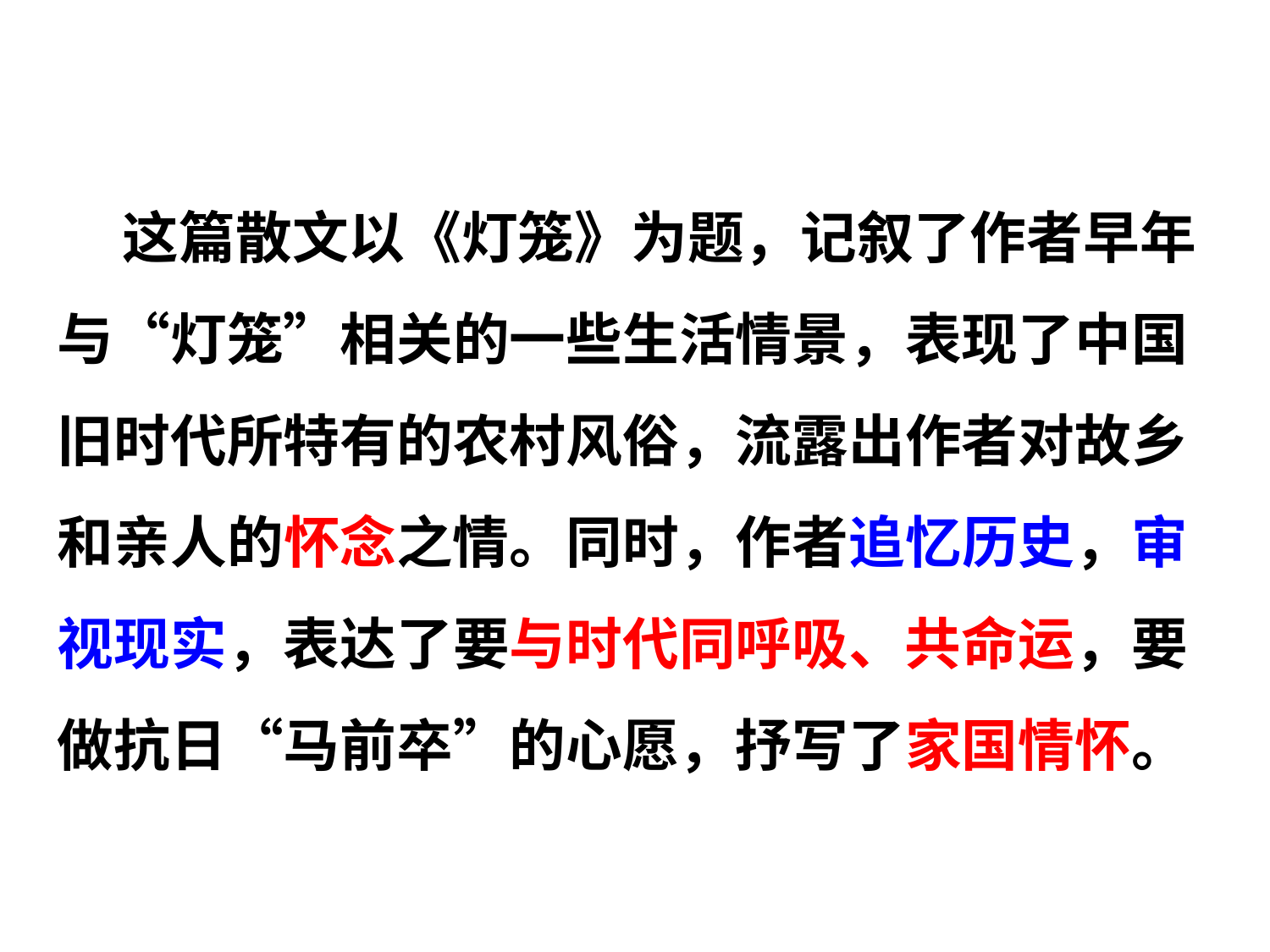

这篇散文以《灯笼》为题，记叙了作者早年与“灯笼”相关的一些生活情景，表现了中国旧时代所特有的农村风俗，流露出作者对故乡和亲人的怀念之情。同时，作者追忆历史，审视现实，表达了要与时代同呼吸、共命运，要做抗日“马前卒”的心愿，抒写了家国情怀。